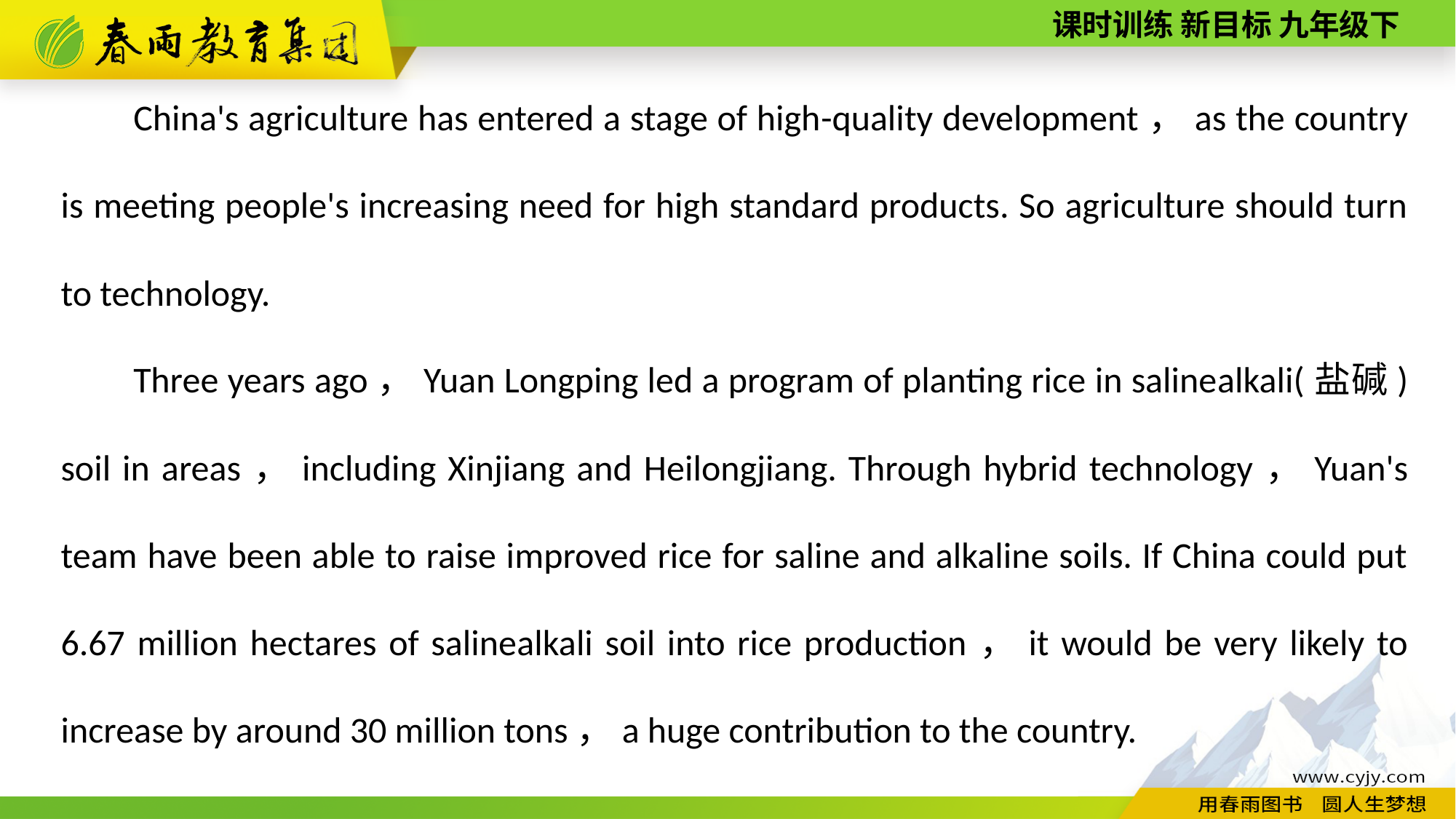

China's agriculture has entered a stage of high­-quality development，as the country is meeting people's increasing need for high standard products. So agriculture should turn to technology.
Three years ago，Yuan Longping led a program of planting rice in saline­alkali(盐碱) soil in areas，including Xinjiang and Heilongjiang. Through hybrid technology，Yuan's team have been able to raise improved rice for saline and alkaline soils. If China could put 6.67 million hectares of saline­alkali soil into rice production，it would be very likely to increase by around 30 million tons，a huge contribution to the country.